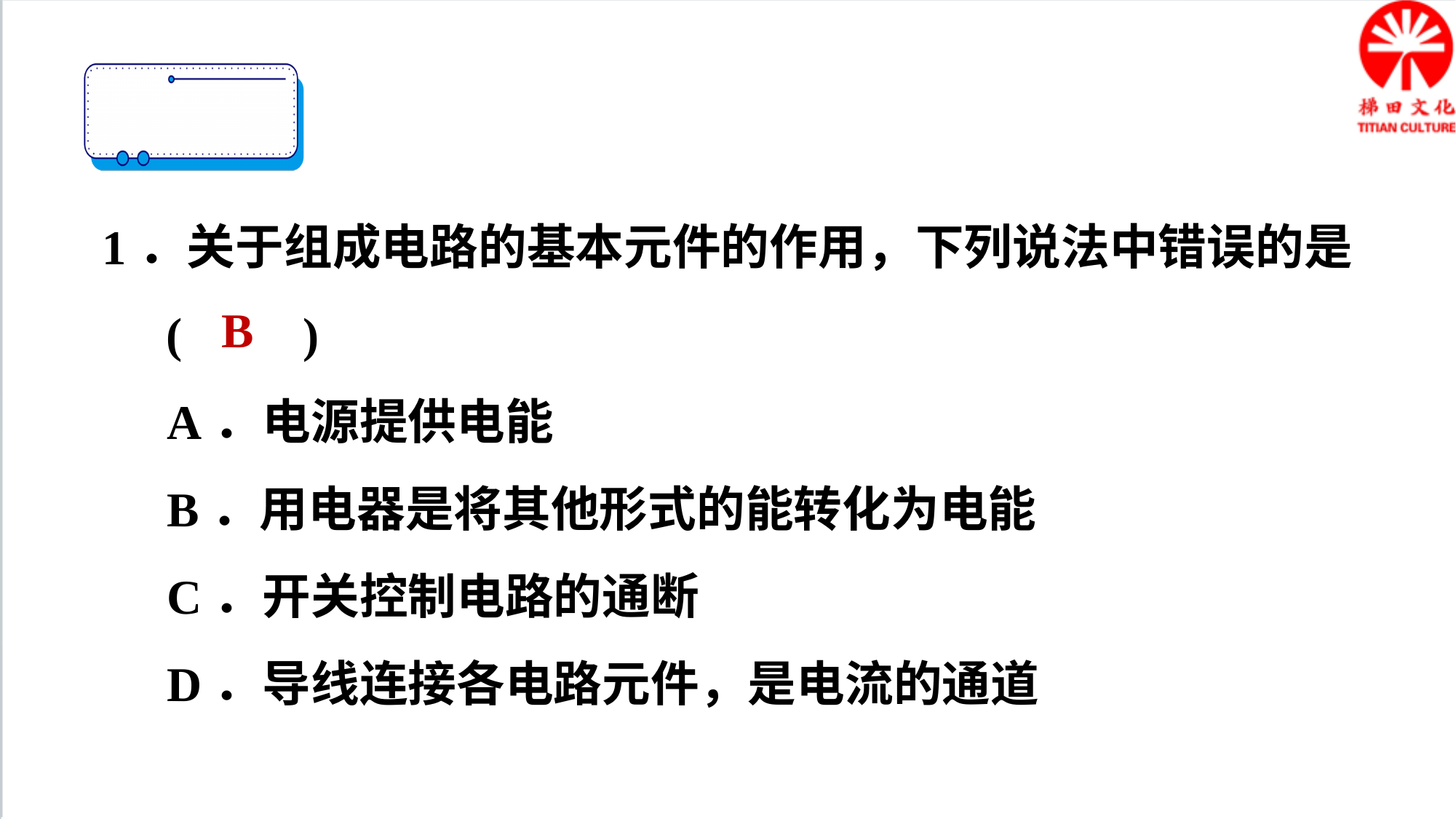

1．关于组成电路的基本元件的作用，下列说法中错误的是(　　)
A．电源提供电能
B．用电器是将其他形式的能转化为电能
C．开关控制电路的通断
D．导线连接各电路元件，是电流的通道
B